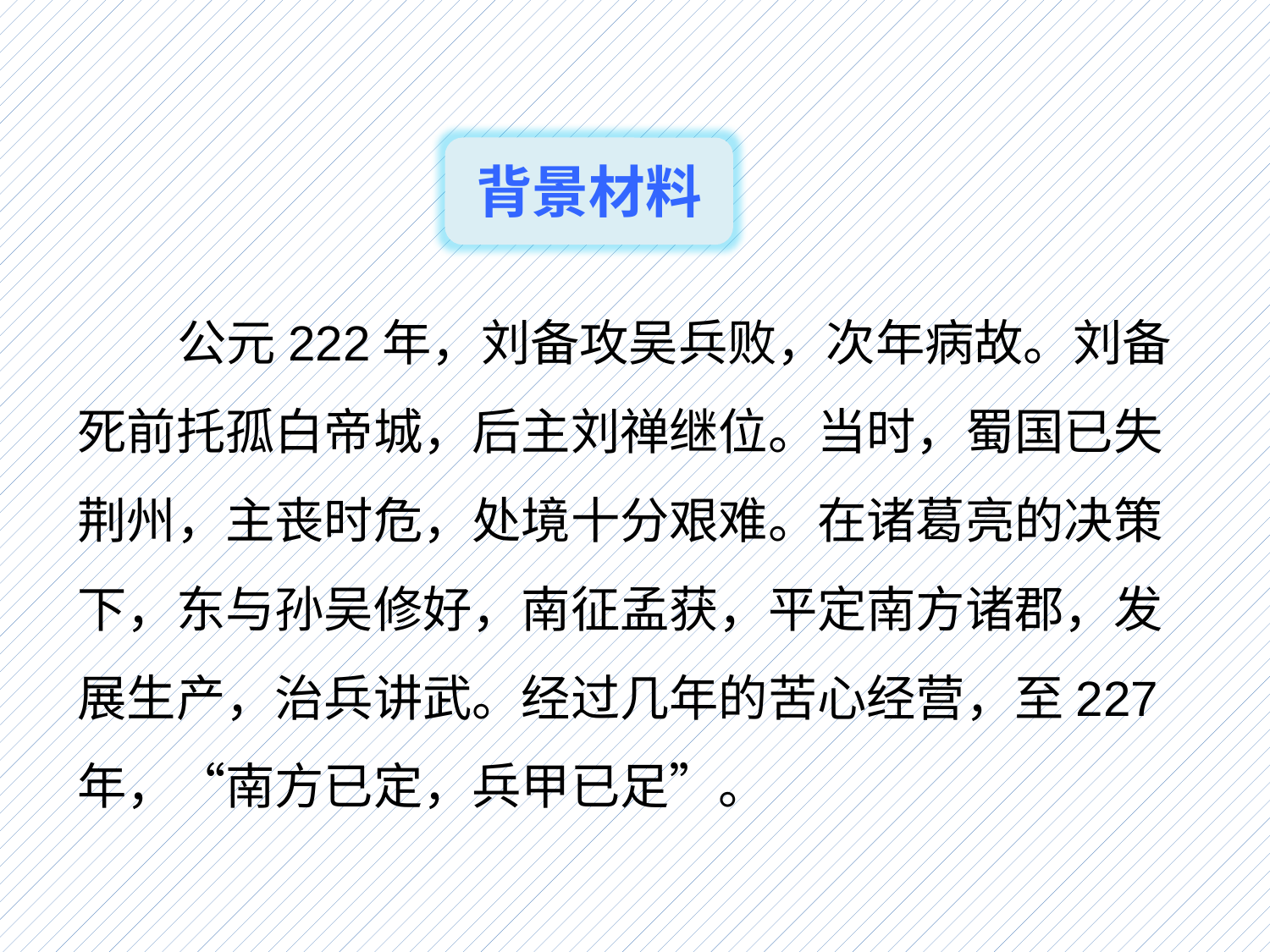

背景材料
公元222年，刘备攻吴兵败，次年病故。刘备死前托孤白帝城，后主刘禅继位。当时，蜀国已失荆州，主丧时危，处境十分艰难。在诸葛亮的决策下，东与孙吴修好，南征孟获，平定南方诸郡，发展生产，治兵讲武。经过几年的苦心经营，至227年，“南方已定，兵甲已足”。